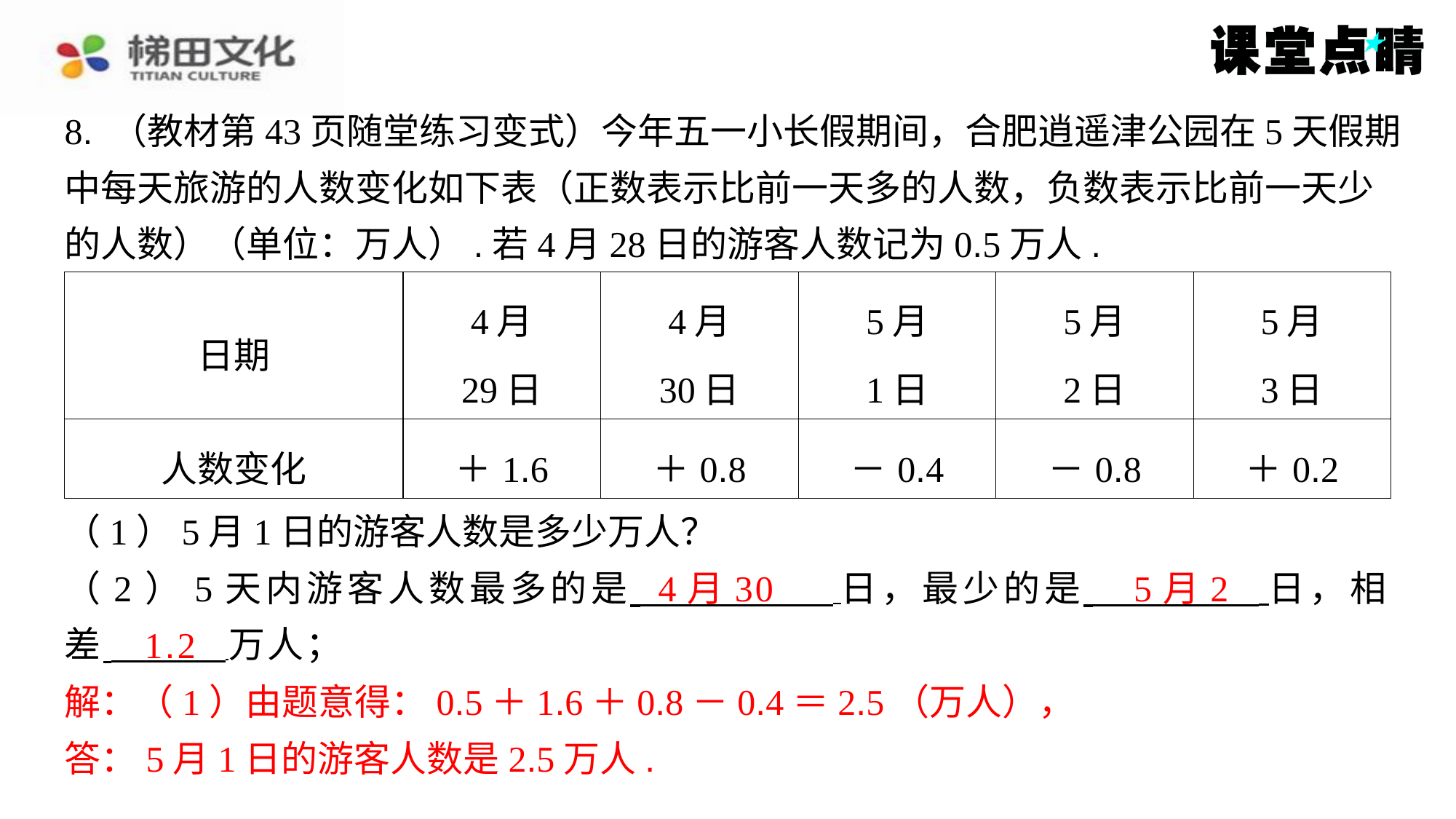

8. （教材第43页随堂练习变式）今年五一小长假期间，合肥逍遥津公园在5天假期
中每天旅游的人数变化如下表（正数表示比前一天多的人数，负数表示比前一天少
的人数）（单位：万人）.若4月28日的游客人数记为0.5万人.
| 日期 | 4月 29日 | 4月 30日 | 5月 1日 | 5月 2日 | 5月 3日 |
| --- | --- | --- | --- | --- | --- |
| 人数变化 | ＋1.6 | ＋0.8 | －0.4 | －0.8 | ＋0.2 |
（1）5月1日的游客人数是多少万人？
（2）5天内游客人数最多的是                        日，最少的是                     日，相
差                   万人；
解：（1）由题意得：0.5＋1.6＋0.8－0.4＝2.5（万人），
答：5月1日的游客人数是2.5万人. 解：（3）由题意得：2.1＋2.9＋2.5＋1.7＋1.9＝11.1（万人），
答：今年五一小长假期间，游客在该公园的总人数为11.1万人.
4月30
5月2
1.2
解：（1）由题意得：0.5＋1.6＋0.8－0.4＝2.5（万人），
答：5月1日的游客人数是2.5万人.